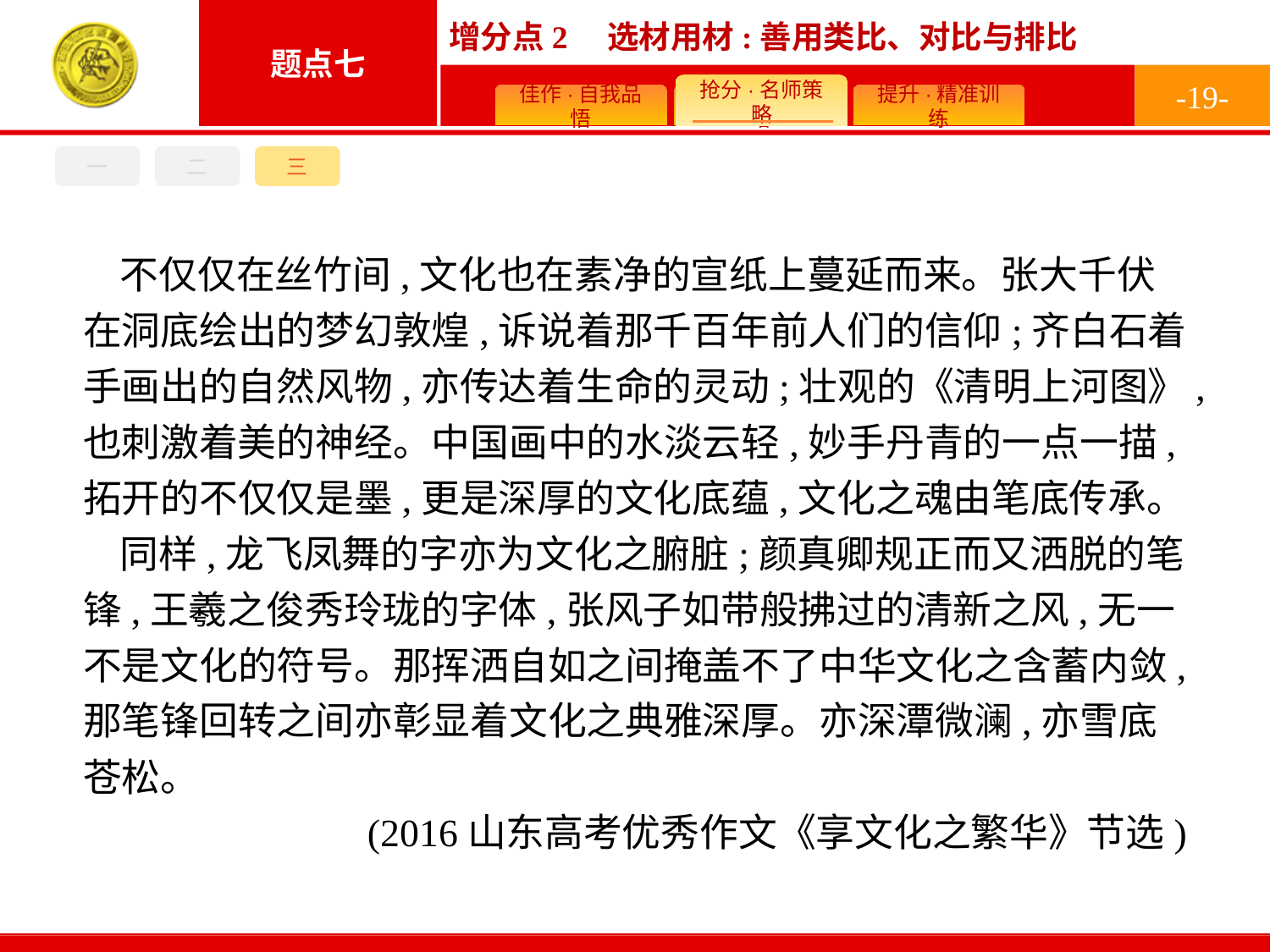

-19-
一
二
三
不仅仅在丝竹间,文化也在素净的宣纸上蔓延而来。张大千伏在洞底绘出的梦幻敦煌,诉说着那千百年前人们的信仰;齐白石着手画出的自然风物,亦传达着生命的灵动;壮观的《清明上河图》,也刺激着美的神经。中国画中的水淡云轻,妙手丹青的一点一描,拓开的不仅仅是墨,更是深厚的文化底蕴,文化之魂由笔底传承。
同样,龙飞凤舞的字亦为文化之腑脏;颜真卿规正而又洒脱的笔锋,王羲之俊秀玲珑的字体,张风子如带般拂过的清新之风,无一不是文化的符号。那挥洒自如之间掩盖不了中华文化之含蓄内敛,那笔锋回转之间亦彰显着文化之典雅深厚。亦深潭微澜,亦雪底苍松。
(2016山东高考优秀作文《享文化之繁华》节选)